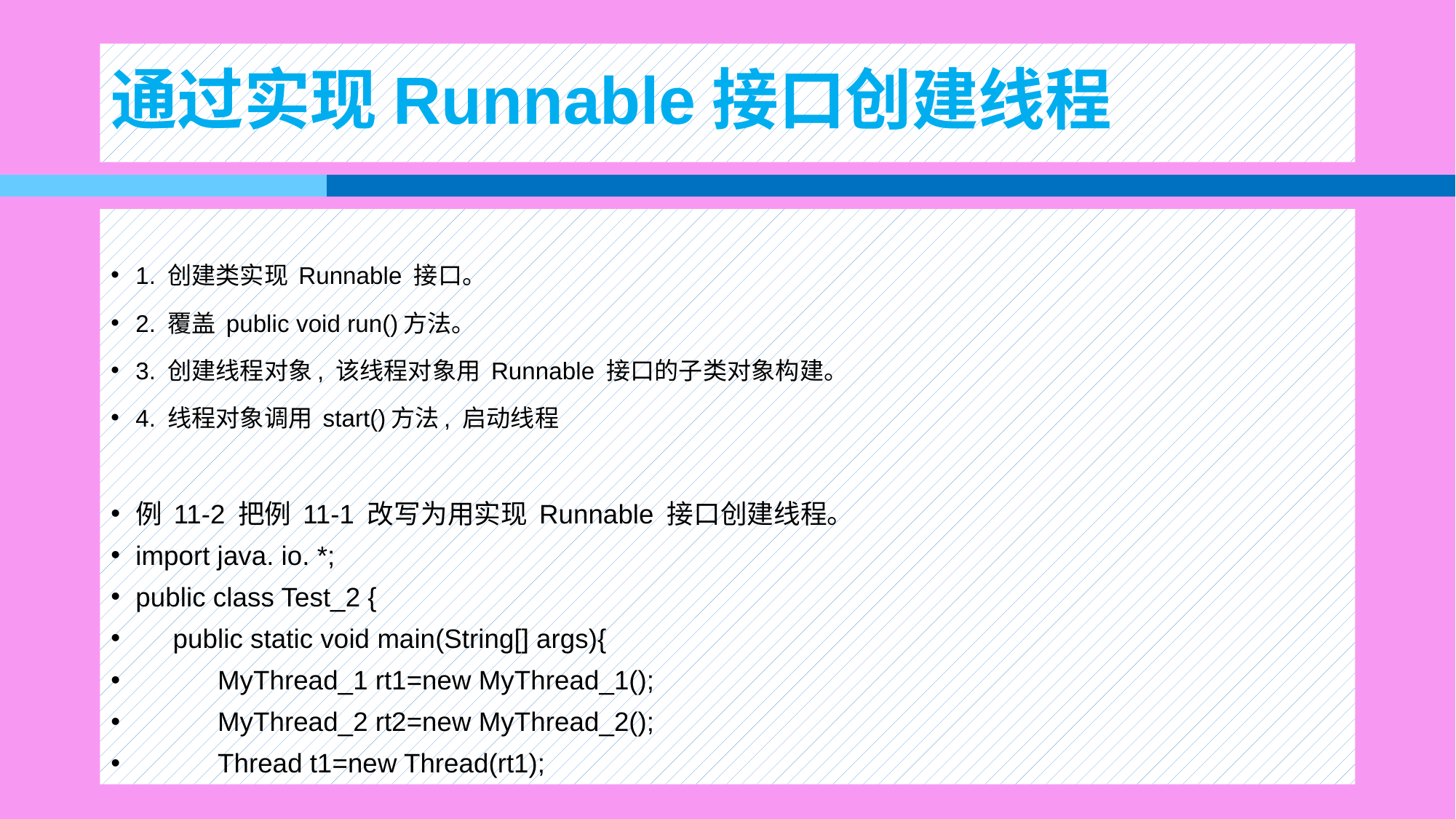

# 通过实现Runnable接口创建线程

1. 创建类实现 Runnable 接口。
2. 覆盖 public void run()方法。
3. 创建线程对象, 该线程对象用 Runnable 接口的子类对象构建。
4. 线程对象调用 start()方法, 启动线程

例 11-2 把例 11-1 改写为用实现 Runnable 接口创建线程。
import java. io. *;
public class Test_2 {
     public static void main(String[] args){
           MyThread_1 rt1=new MyThread_1();
           MyThread_2 rt2=new MyThread_2();
           Thread t1=new Thread(rt1);